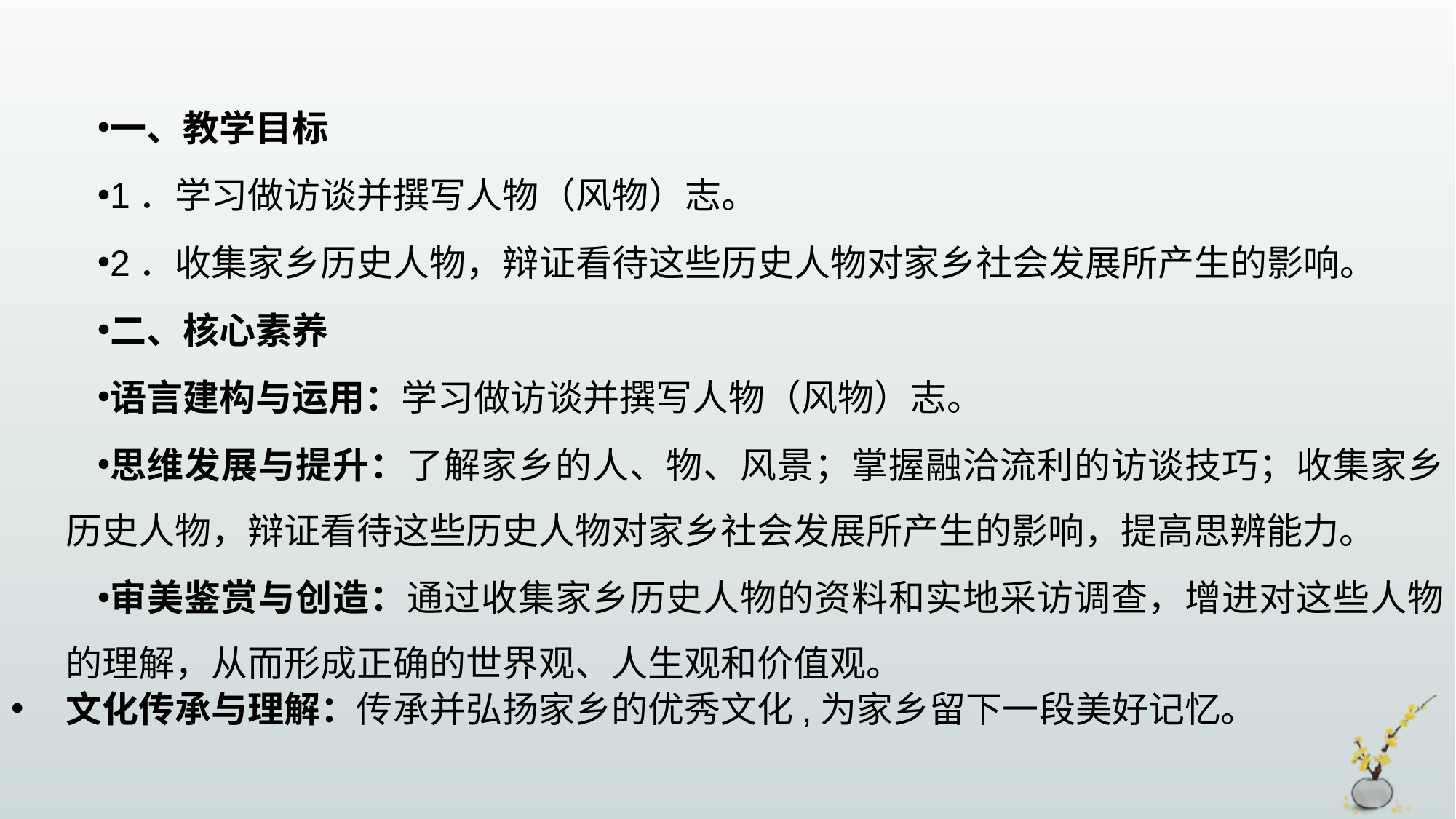

一、教学目标
1．学习做访谈并撰写人物（风物）志。
2．收集家乡历史人物，辩证看待这些历史人物对家乡社会发展所产生的影响。
二、核心素养
语言建构与运用：学习做访谈并撰写人物（风物）志。
思维发展与提升：了解家乡的人、物、风景；掌握融洽流利的访谈技巧；收集家乡历史人物，辩证看待这些历史人物对家乡社会发展所产生的影响，提高思辨能力。
审美鉴赏与创造：通过收集家乡历史人物的资料和实地采访调查，增进对这些人物的理解，从而形成正确的世界观、人生观和价值观。
文化传承与理解：传承并弘扬家乡的优秀文化,为家乡留下一段美好记忆。